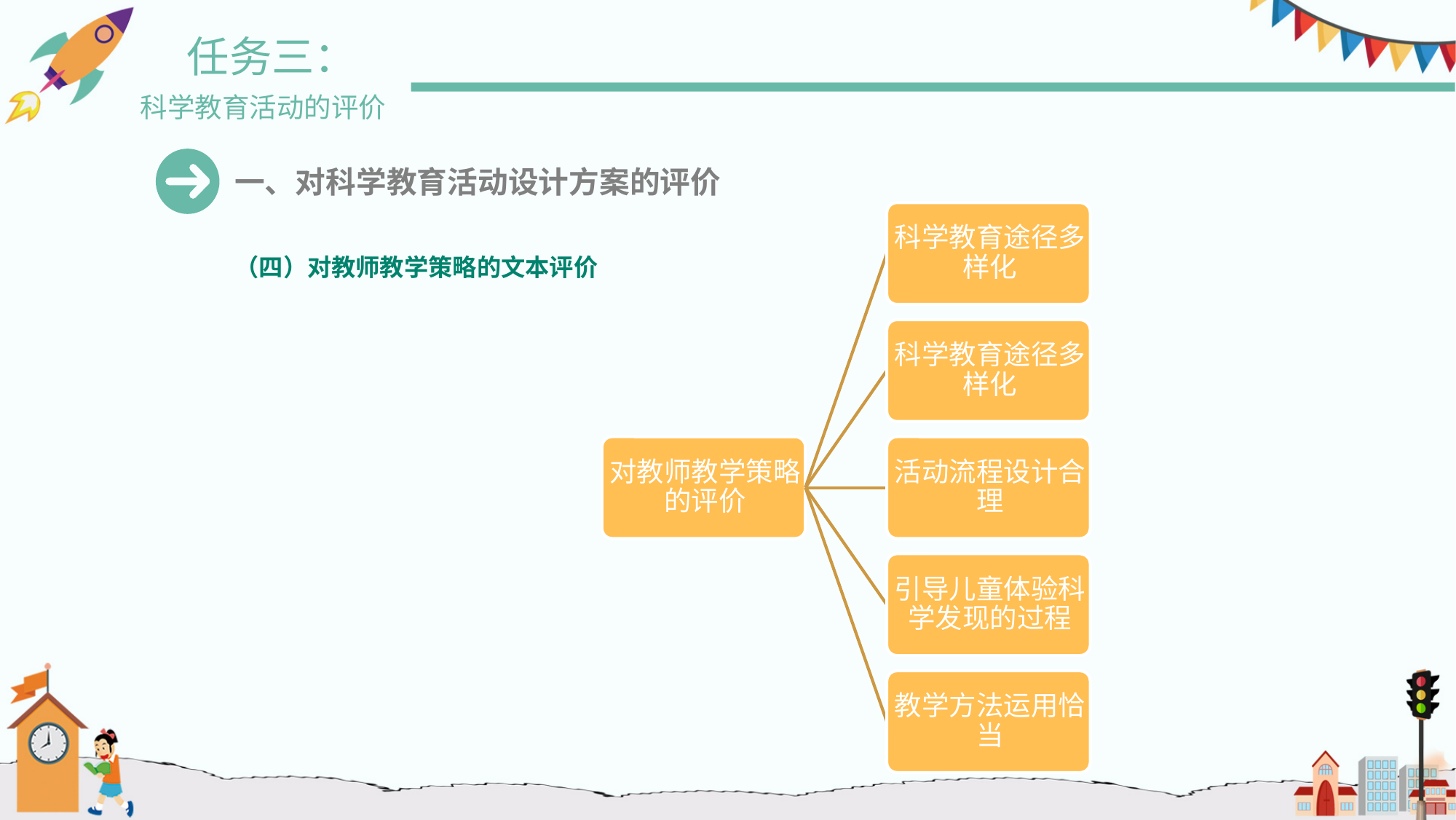

任务三：

科学教育活动的评价

一、对科学教育活动设计方案的评价
（四）对教师教学策略的文本评价
对教师教学策略的评价

科学教育途径多样化

科学教育途径多样化

活动流程设计合理

引导儿童体验科学发现的过程

教学方法运用恰当